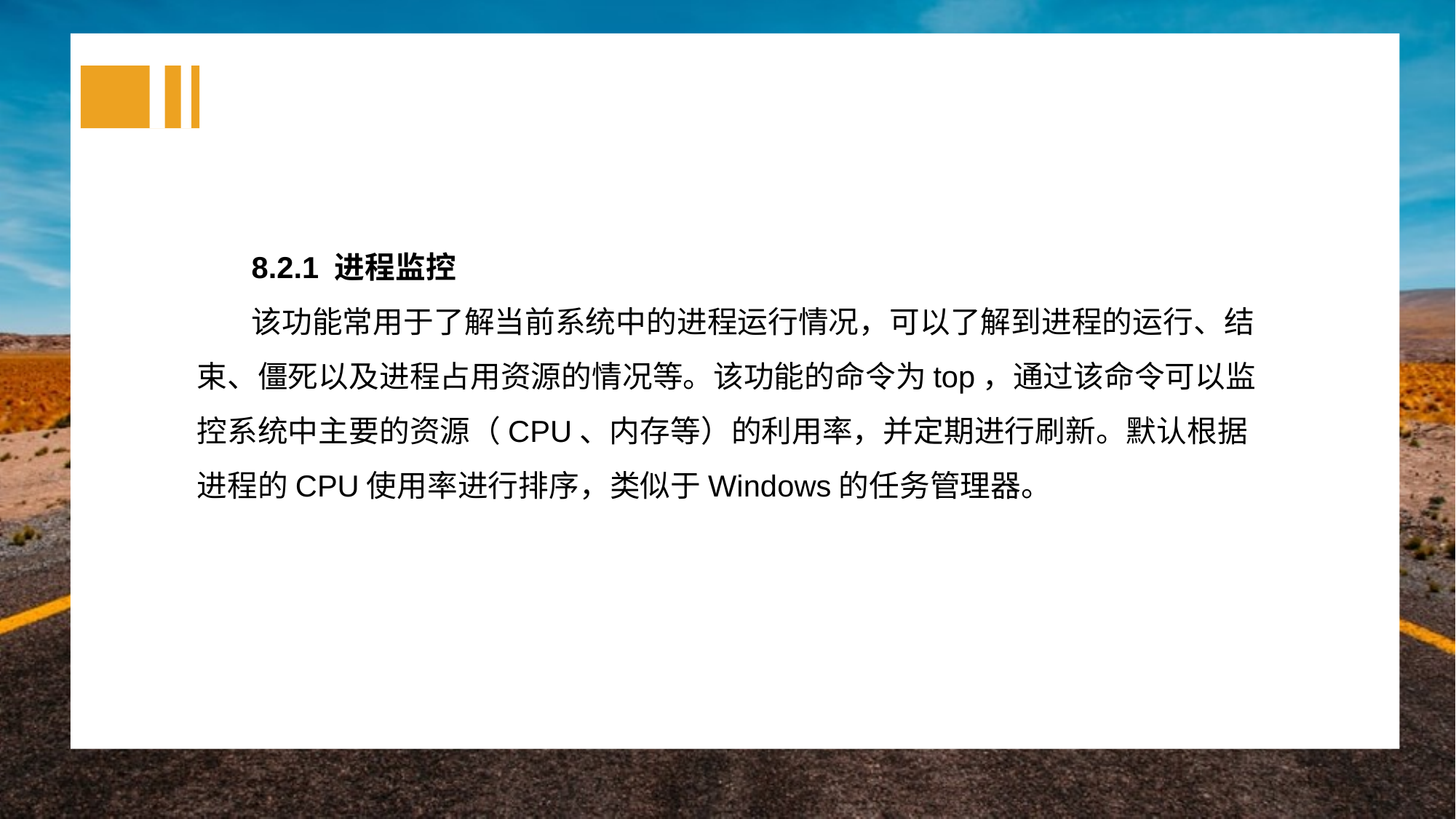

8.2.1 进程监控
该功能常用于了解当前系统中的进程运行情况，可以了解到进程的运行、结束、僵死以及进程占用资源的情况等。该功能的命令为top，通过该命令可以监控系统中主要的资源（CPU、内存等）的利用率，并定期进行刷新。默认根据进程的CPU使用率进行排序，类似于Windows的任务管理器。